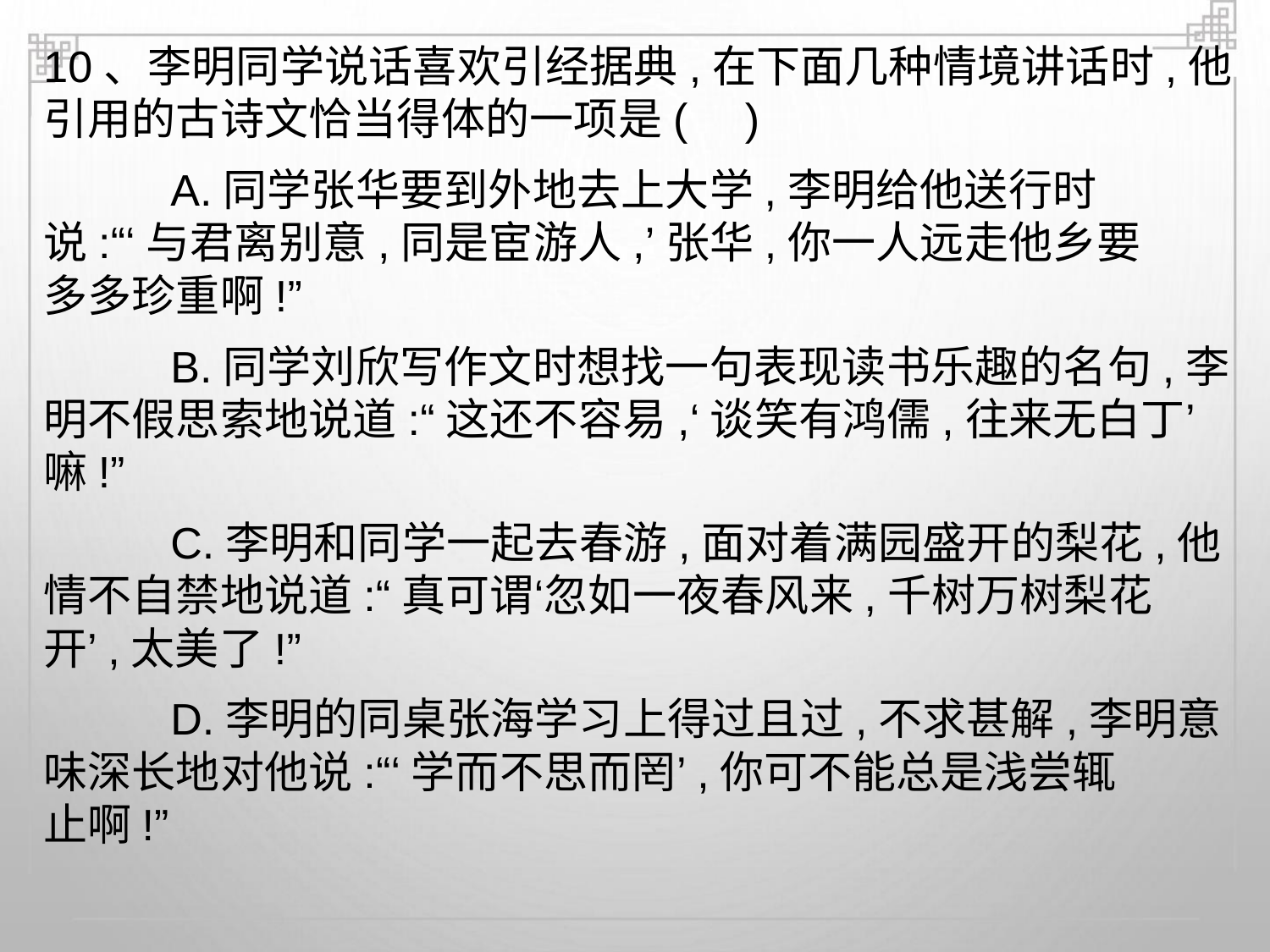

10、李明同学说话喜欢引经据典,在下面几种情境讲话时,他
引用的古诗文恰当得体的一项是( )
A.同学张华要到外地去上大学,李明给他送行时
说:“‘与君离别意,同是宦游人,’张华,你一人远走他乡要
多多珍重啊!”
B.同学刘欣写作文时想找一句表现读书乐趣的名句,李
明不假思索地说道:“这还不容易,‘谈笑有鸿儒,往来无白丁’
嘛!”
C.李明和同学一起去春游,面对着满园盛开的梨花,他
情不自禁地说道:“真可谓‘忽如一夜春风来,千树万树梨花
开’,太美了!”
D.李明的同桌张海学习上得过且过,不求甚解,李明意
味深长地对他说:“‘学而不思而罔’,你可不能总是浅尝辄
止啊!”